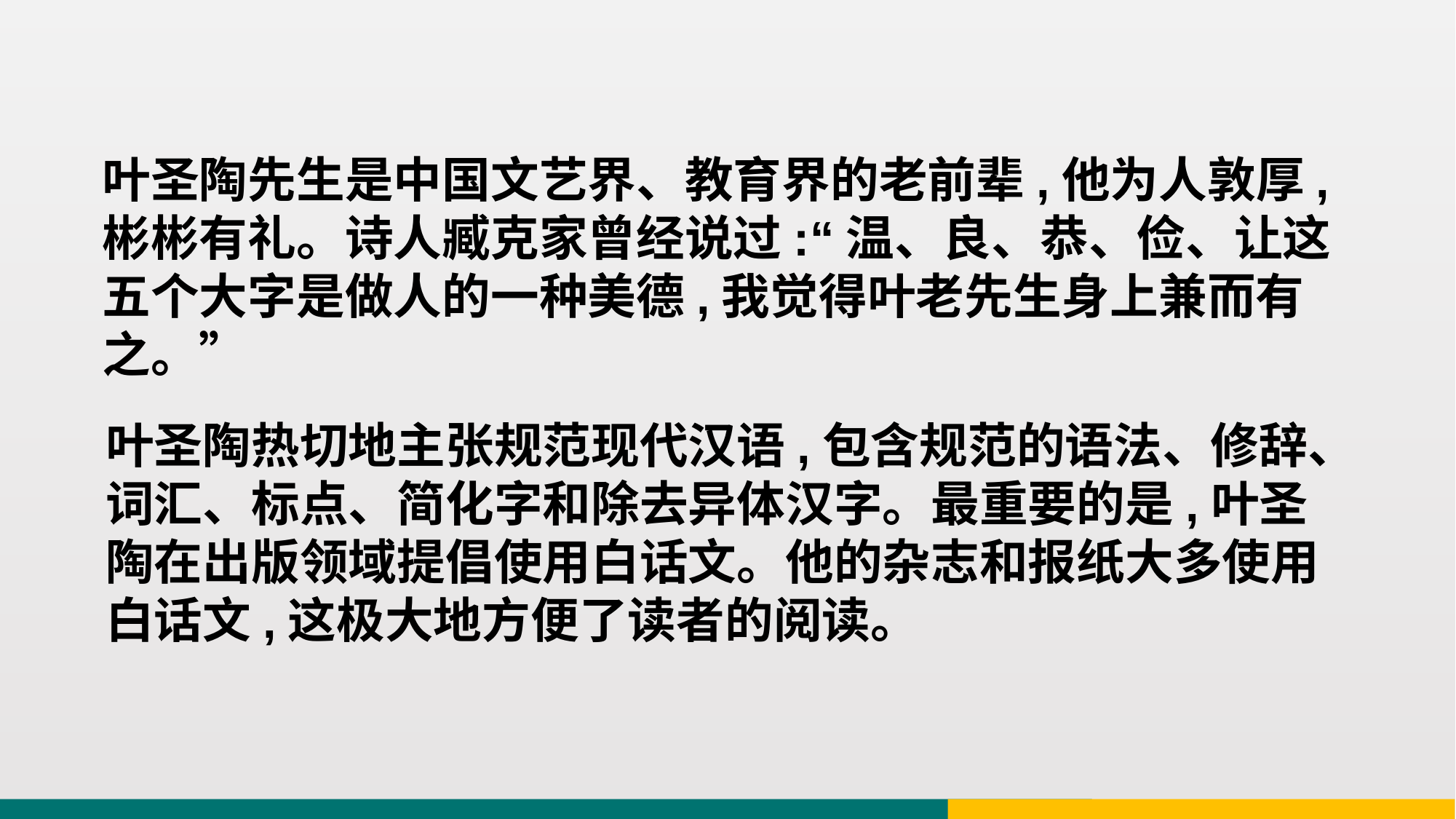

叶圣陶先生是中国文艺界、教育界的老前辈,他为人敦厚,彬彬有礼。诗人臧克家曾经说过:“温、良、恭、俭、让这五个大字是做人的一种美德,我觉得叶老先生身上兼而有之。”
叶圣陶热切地主张规范现代汉语,包含规范的语法、修辞、词汇、标点、简化字和除去异体汉字。最重要的是,叶圣陶在出版领域提倡使用白话文。他的杂志和报纸大多使用白话文,这极大地方便了读者的阅读。